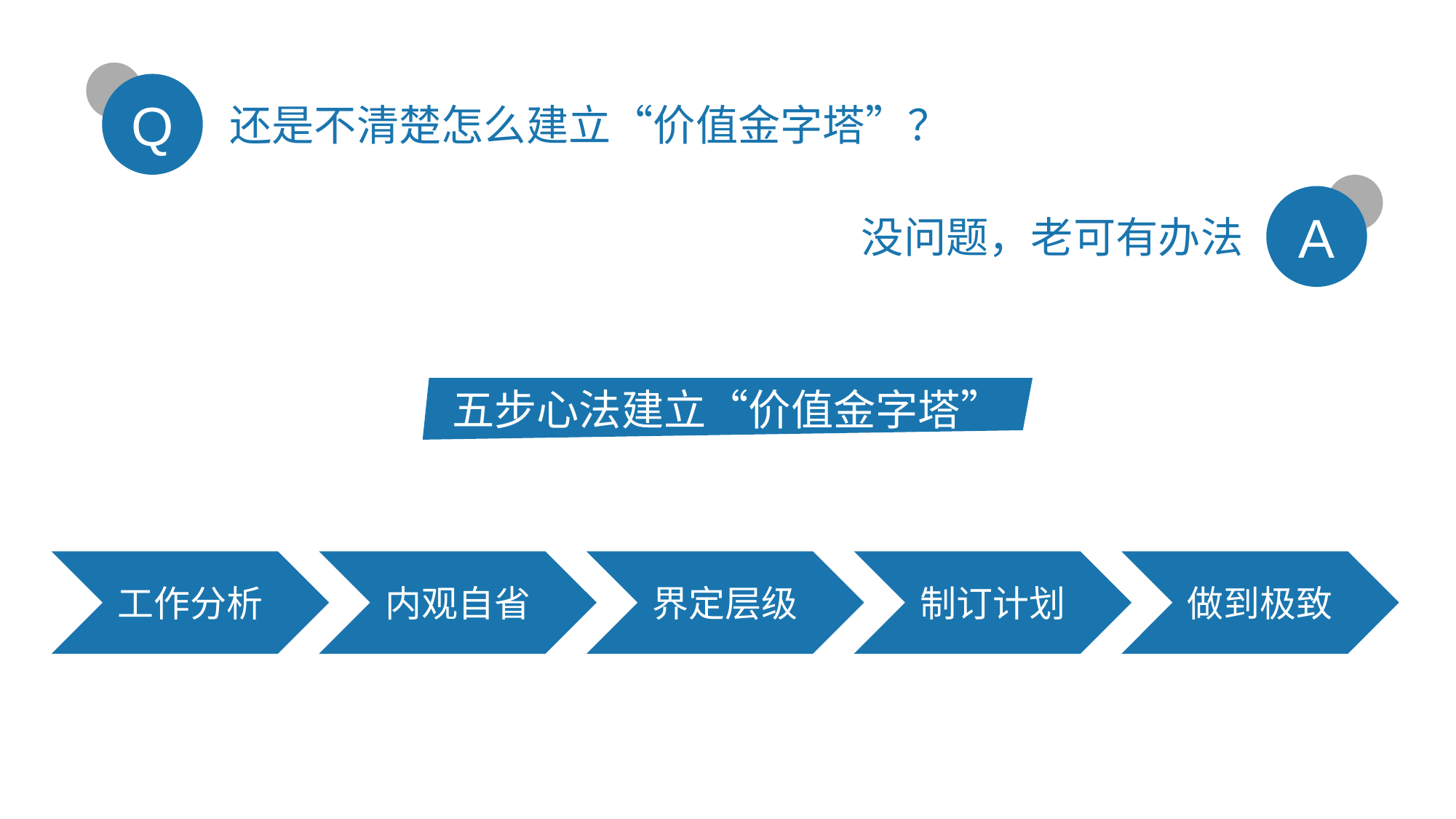

Q
还是不清楚怎么建立“价值金字塔”？

A
没问题，老可有办法
五步心法建立“价值金字塔”
工作分析
内观自省
界定层级
制订计划
做到极致